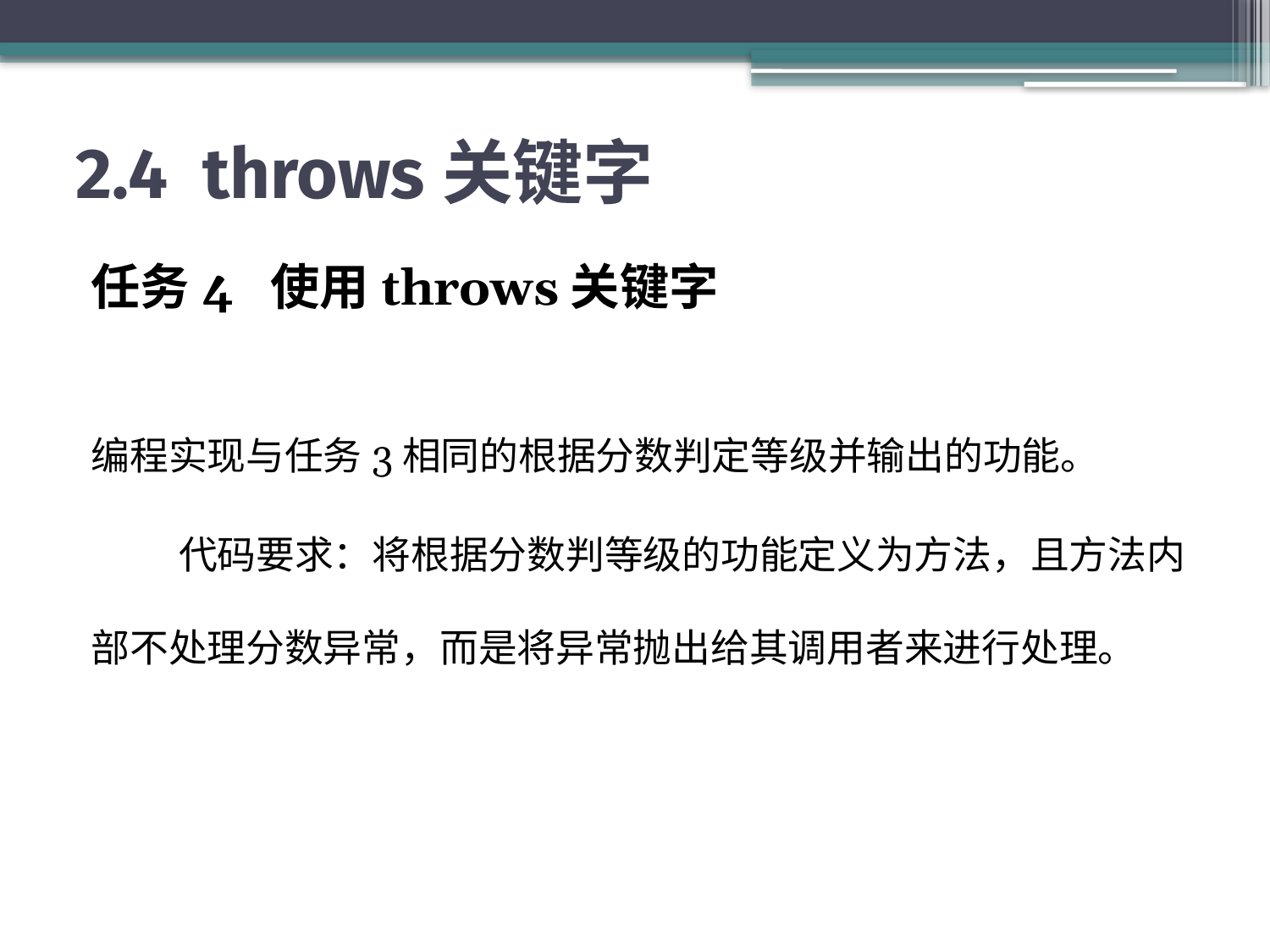

# 2.4	throws关键字
任务4  使用throws关键字

编程实现与任务3相同的根据分数判定等级并输出的功能。
         代码要求：将根据分数判等级的功能定义为方法，且方法内部不处理分数异常，而是将异常抛出给其调用者来进行处理。